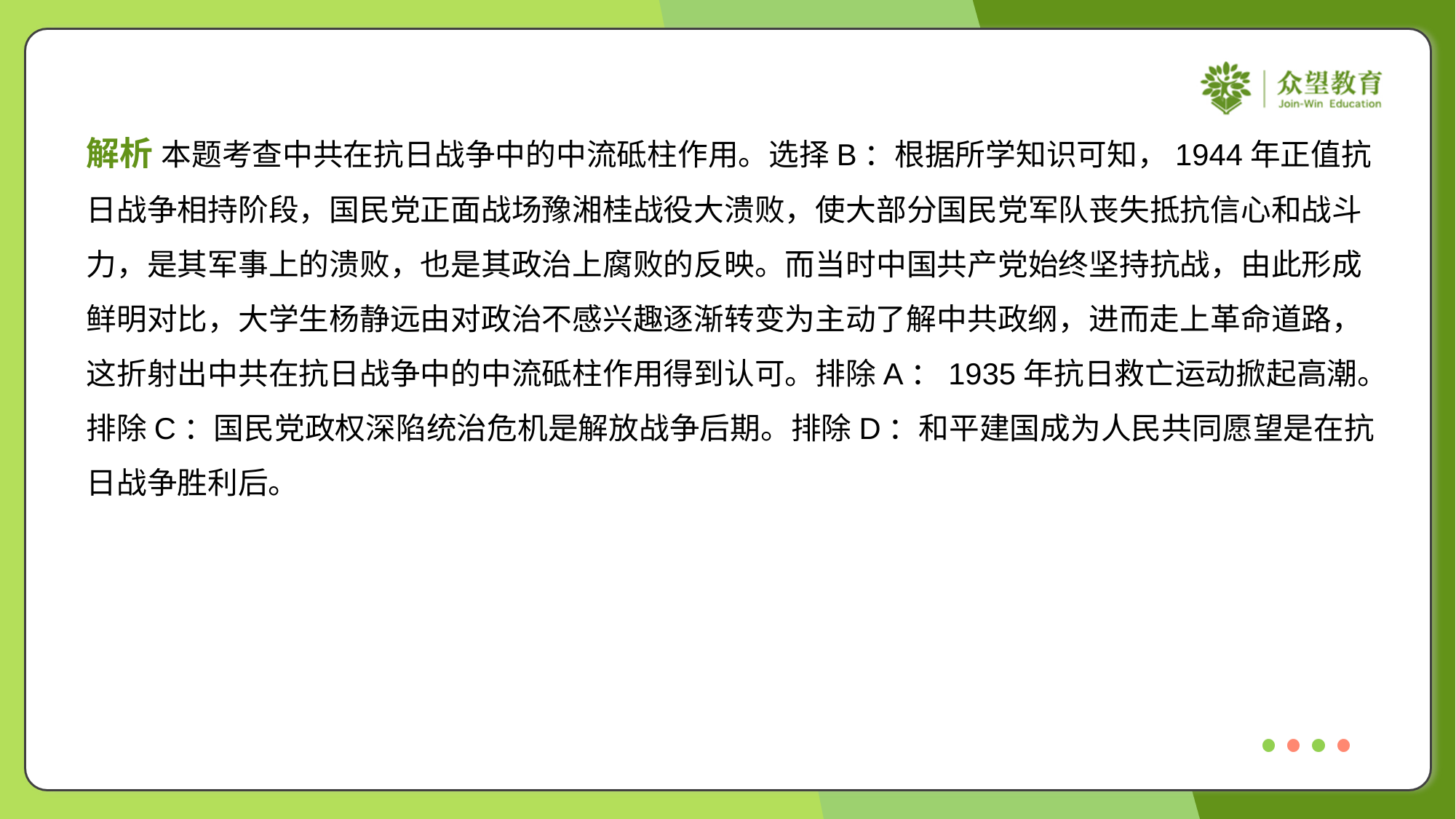

解析 本题考查中共在抗日战争中的中流砥柱作用。选择B：根据所学知识可知，1944年正值抗
日战争相持阶段，国民党正面战场豫湘桂战役大溃败，使大部分国民党军队丧失抵抗信心和战斗
力，是其军事上的溃败，也是其政治上腐败的反映。而当时中国共产党始终坚持抗战，由此形成
鲜明对比，大学生杨静远由对政治不感兴趣逐渐转变为主动了解中共政纲，进而走上革命道路，
这折射出中共在抗日战争中的中流砥柱作用得到认可。排除A：1935年抗日救亡运动掀起高潮。
排除C：国民党政权深陷统治危机是解放战争后期。排除D：和平建国成为人民共同愿望是在抗
日战争胜利后。